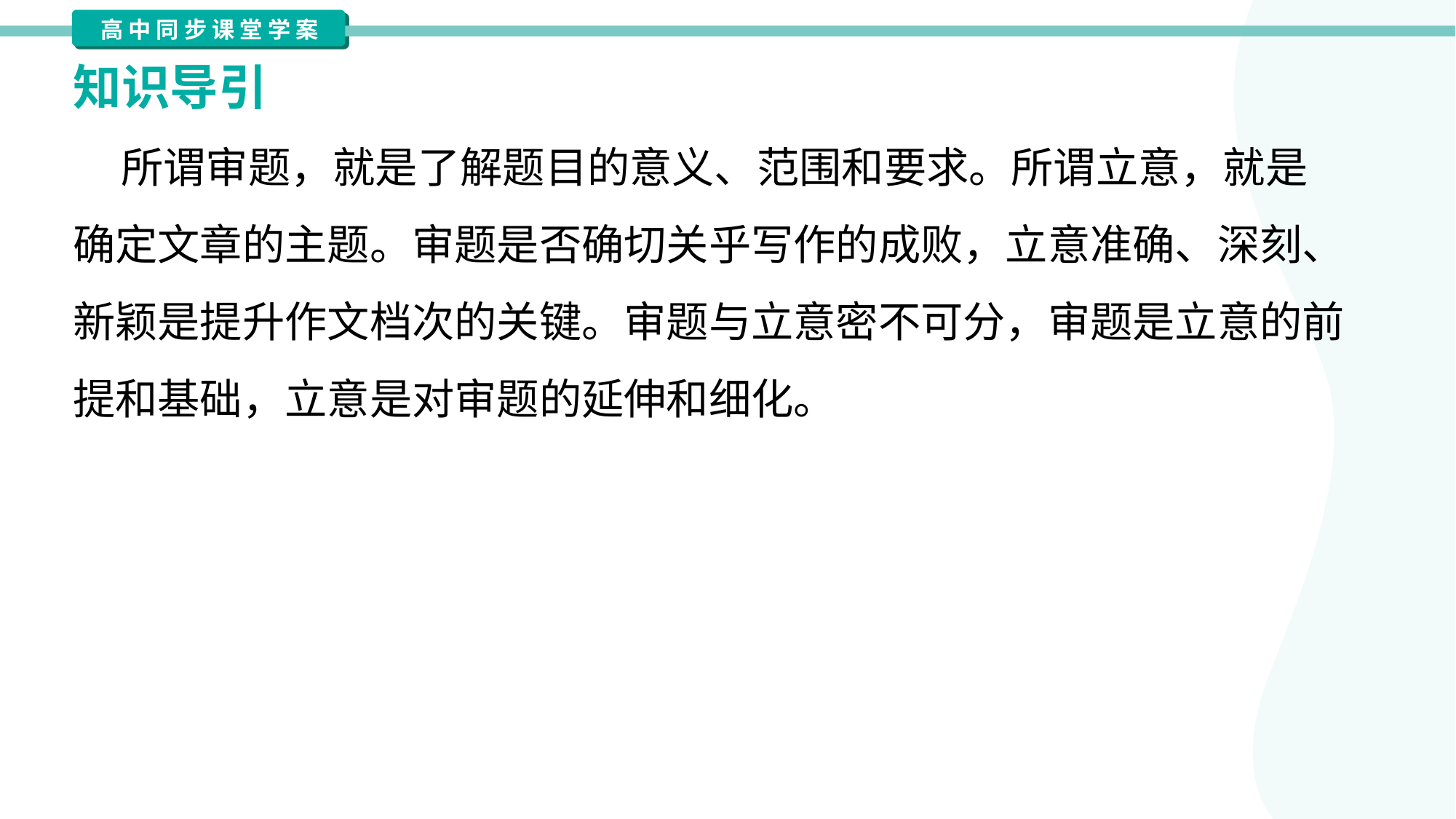

知识导引
    所谓审题，就是了解题目的意义、范围和要求。所谓立意，就是
确定文章的主题。审题是否确切关乎写作的成败，立意准确、深刻、
新颖是提升作文档次的关键。审题与立意密不可分，审题是立意的前
提和基础，立意是对审题的延伸和细化。